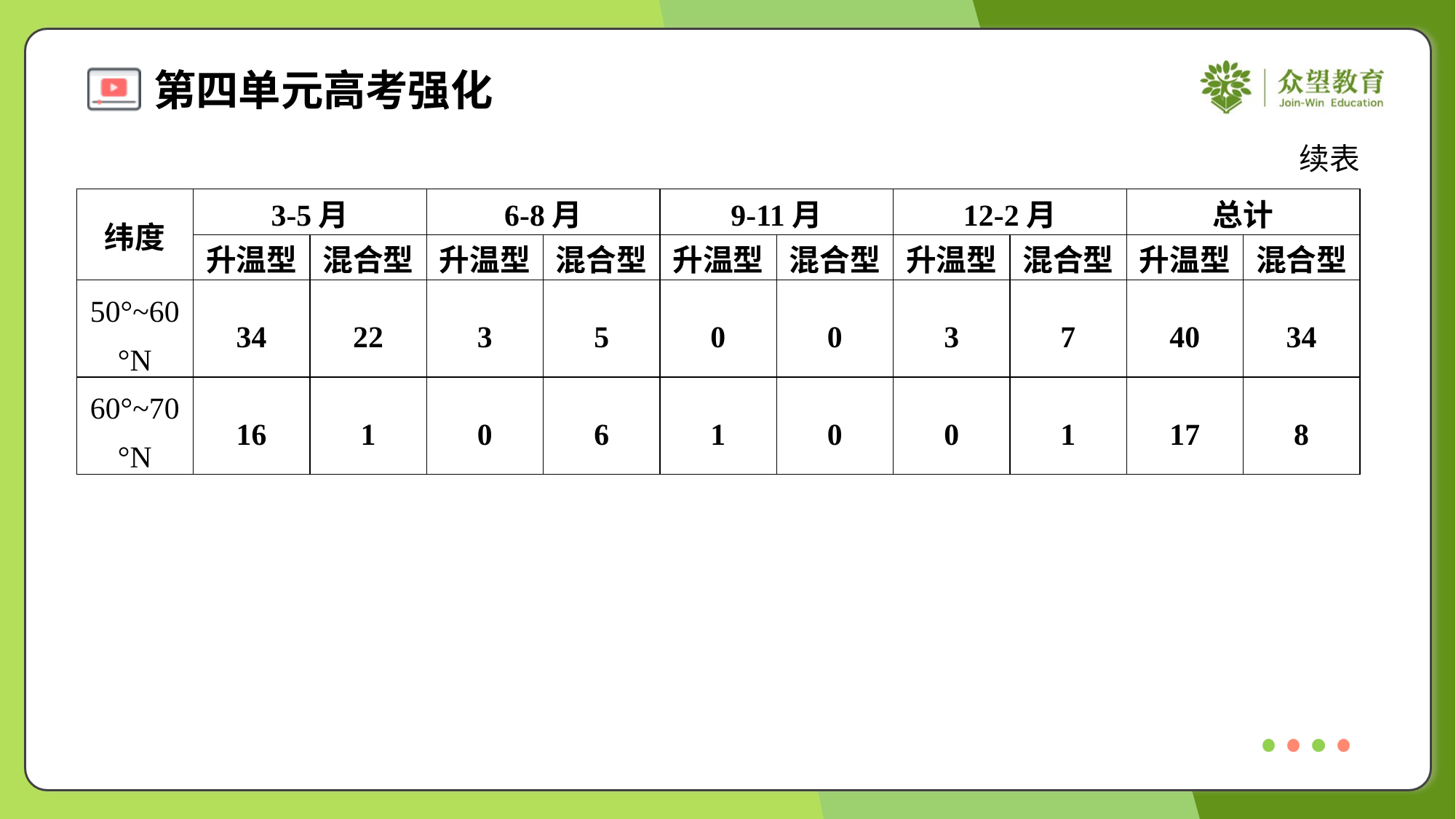

续表
| 纬度 | 3-5月 |  | 6-8月 |  | 9-11月 |  | 12-2月 |  | 总计 |  |
| --- | --- | --- | --- | --- | --- | --- | --- | --- | --- | --- |
|  | 升温型 | 混合型 | 升温型 | 混合型 | 升温型 | 混合型 | 升温型 | 混合型 | 升温型 | 混合型 |
| 50°~60°N | 34 | 22 | 3 | 5 | 0 | 0 | 3 | 7 | 40 | 34 |
| 60°~70°N | 16 | 1 | 0 | 6 | 1 | 0 | 0 | 1 | 17 | 8 |